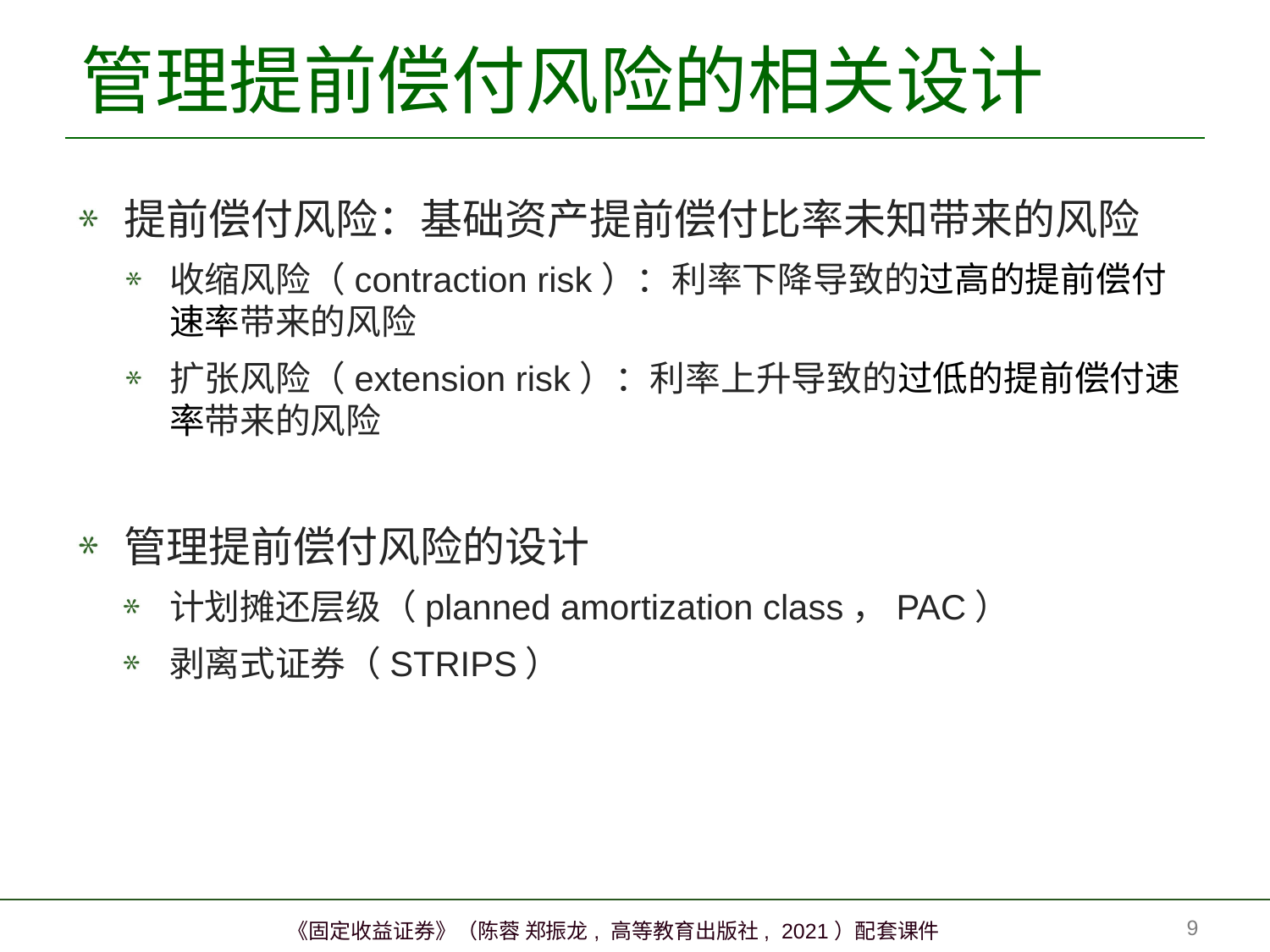

# 管理提前偿付风险的相关设计
提前偿付风险：基础资产提前偿付比率未知带来的风险
收缩风险（contraction risk）：利率下降导致的过高的提前偿付速率带来的风险
扩张风险（extension risk）：利率上升导致的过低的提前偿付速率带来的风险

管理提前偿付风险的设计
计划摊还层级（planned amortization class，PAC）
剥离式证券（STRIPS）

9